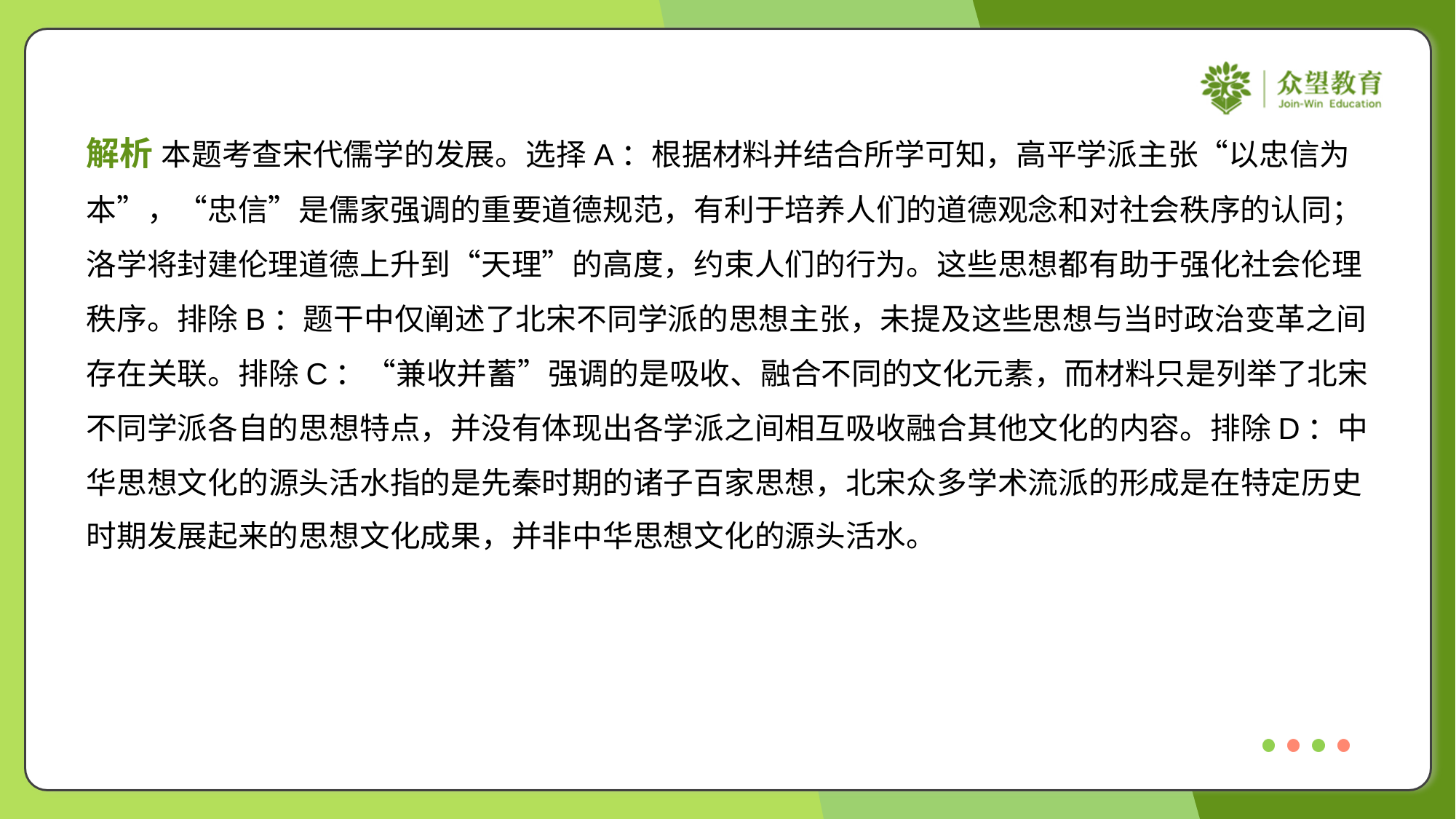

解析 本题考查宋代儒学的发展。选择A：根据材料并结合所学可知，高平学派主张“以忠信为
本”，“忠信”是儒家强调的重要道德规范，有利于培养人们的道德观念和对社会秩序的认同；
洛学将封建伦理道德上升到“天理”的高度，约束人们的行为。这些思想都有助于强化社会伦理
秩序。排除B：题干中仅阐述了北宋不同学派的思想主张，未提及这些思想与当时政治变革之间
存在关联。排除C：“兼收并蓄”强调的是吸收、融合不同的文化元素，而材料只是列举了北宋
不同学派各自的思想特点，并没有体现出各学派之间相互吸收融合其他文化的内容。排除D：中
华思想文化的源头活水指的是先秦时期的诸子百家思想，北宋众多学术流派的形成是在特定历史
时期发展起来的思想文化成果，并非中华思想文化的源头活水。